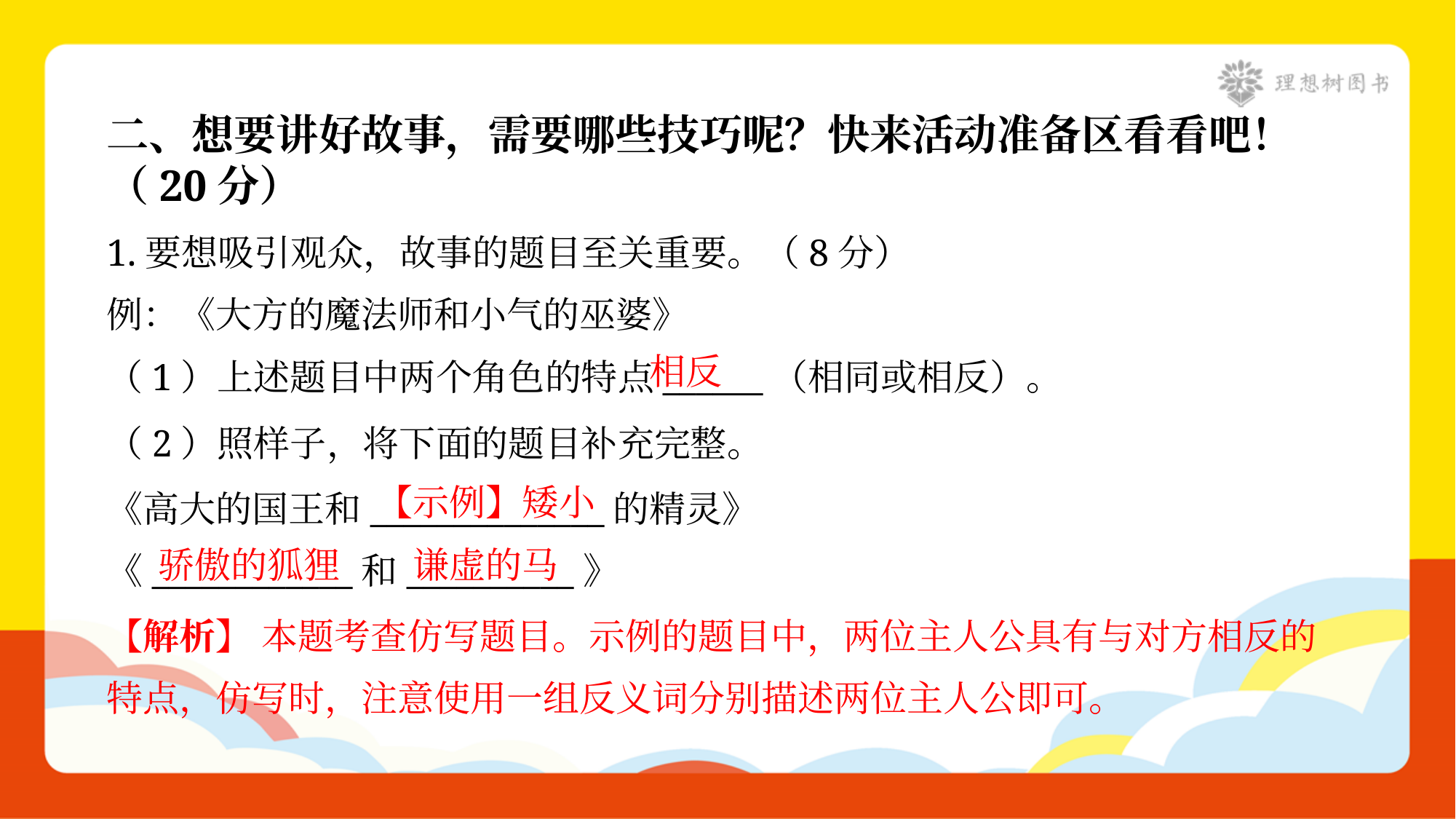

二、想要讲好故事，需要哪些技巧呢？快来活动准备区看看吧！
（20分）
1.要想吸引观众，故事的题目至关重要。（8分）
例：《大方的魔法师和小气的巫婆》
相反
（1）上述题目中两个角色的特点______（相同或相反）。
（2）照样子，将下面的题目补充完整。
《高大的国王和______________的精灵》
《____________和__________》
【示例】矮小
骄傲的狐狸
谦虚的马
【解析】 本题考查仿写题目。示例的题目中，两位主人公具有与对方相反的
特点，仿写时，注意使用一组反义词分别描述两位主人公即可。